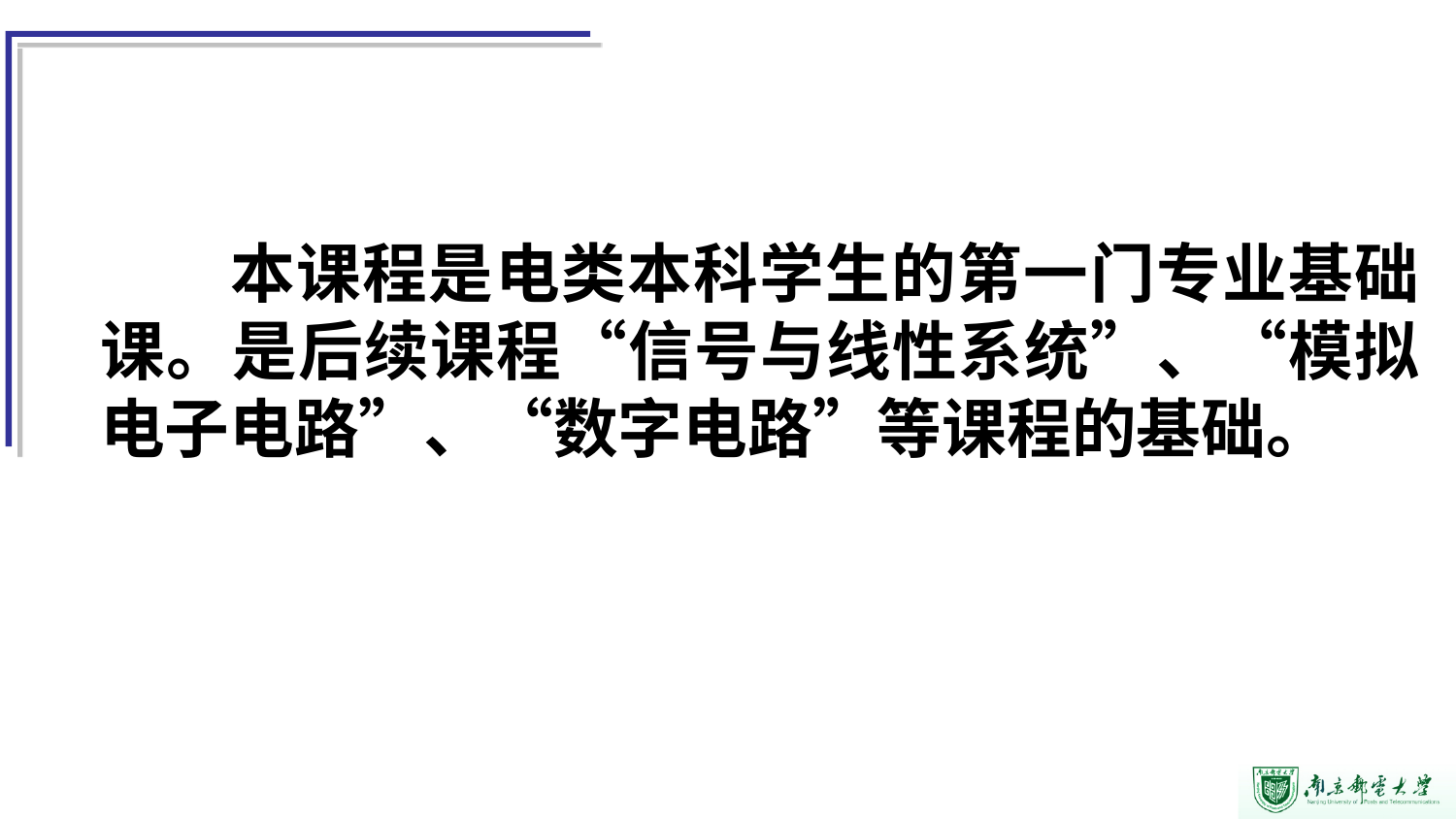

本课程是电类本科学生的第一门专业基础课。是后续课程“信号与线性系统”、“模拟电子电路”、“数字电路”等课程的基础。